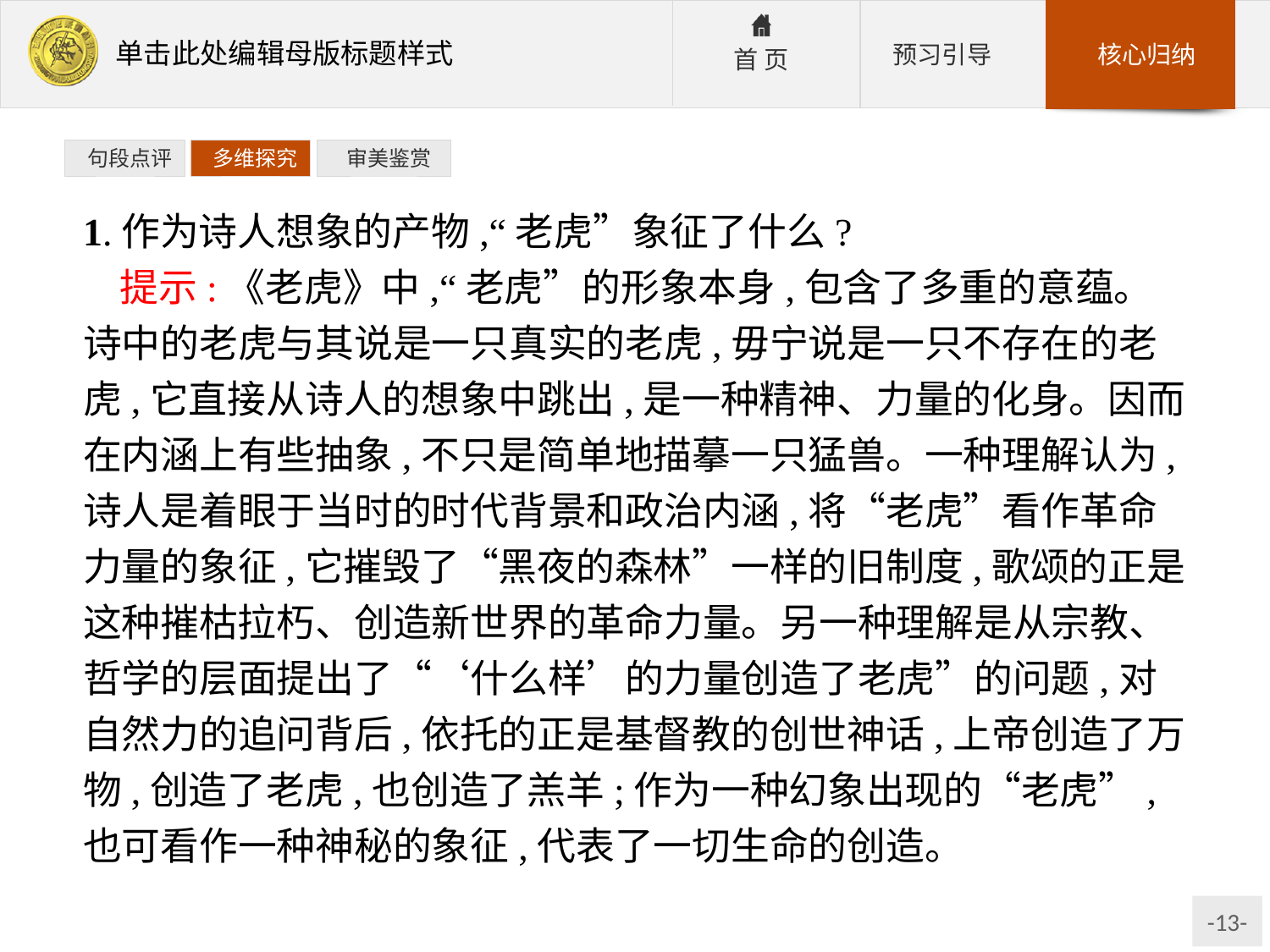

句段点评
 多维探究
 审美鉴赏
1.作为诗人想象的产物,“老虎”象征了什么?
提示:《老虎》中,“老虎”的形象本身,包含了多重的意蕴。诗中的老虎与其说是一只真实的老虎,毋宁说是一只不存在的老虎,它直接从诗人的想象中跳出,是一种精神、力量的化身。因而在内涵上有些抽象,不只是简单地描摹一只猛兽。一种理解认为,诗人是着眼于当时的时代背景和政治内涵,将“老虎”看作革命力量的象征,它摧毁了“黑夜的森林”一样的旧制度,歌颂的正是这种摧枯拉朽、创造新世界的革命力量。另一种理解是从宗教、哲学的层面提出了“‘什么样’的力量创造了老虎”的问题,对自然力的追问背后,依托的正是基督教的创世神话,上帝创造了万物,创造了老虎,也创造了羔羊;作为一种幻象出现的“老虎”,也可看作一种神秘的象征,代表了一切生命的创造。